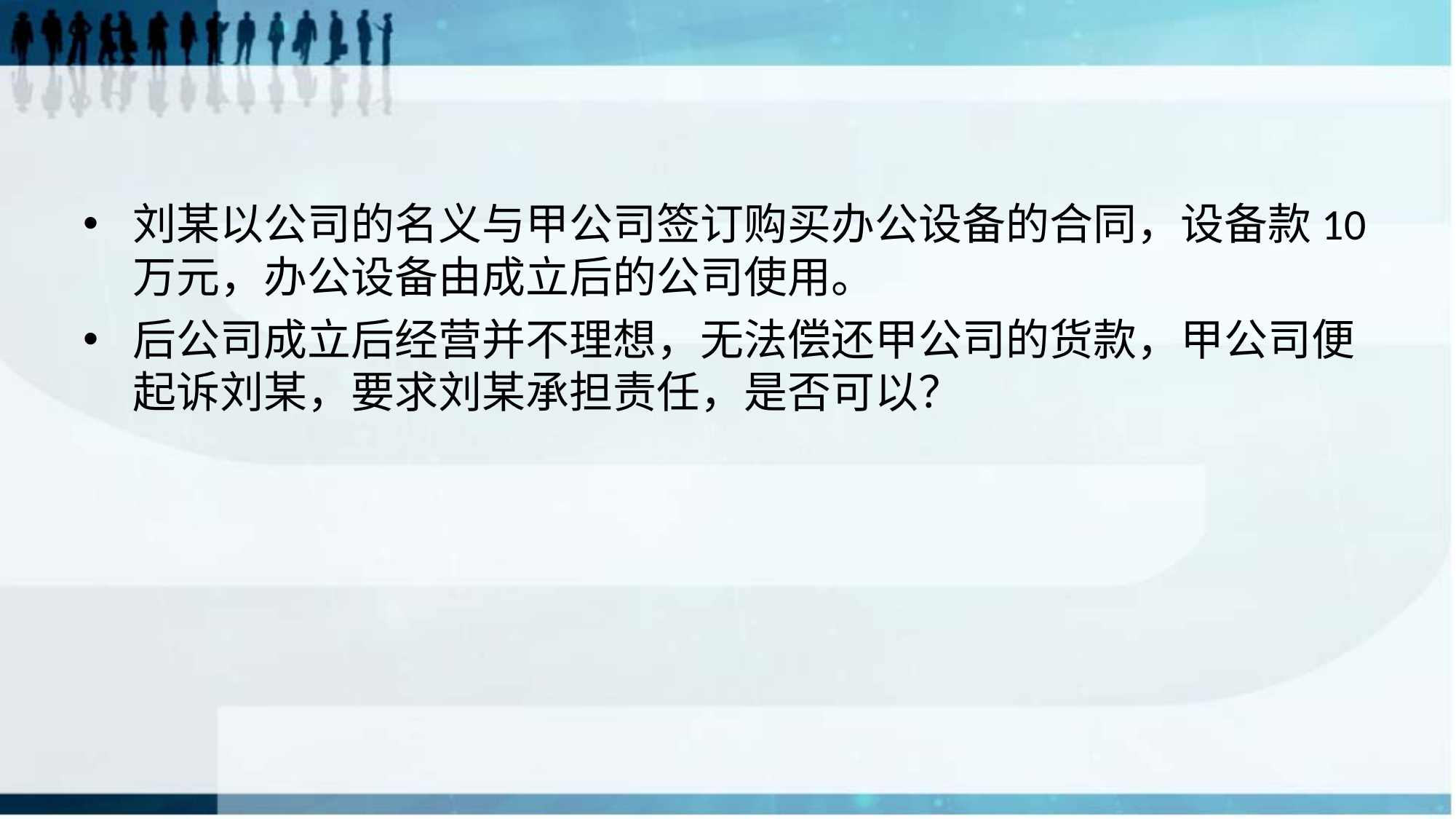

#
刘某以公司的名义与甲公司签订购买办公设备的合同，设备款10万元，办公设备由成立后的公司使用。
后公司成立后经营并不理想，无法偿还甲公司的货款，甲公司便起诉刘某，要求刘某承担责任，是否可以？